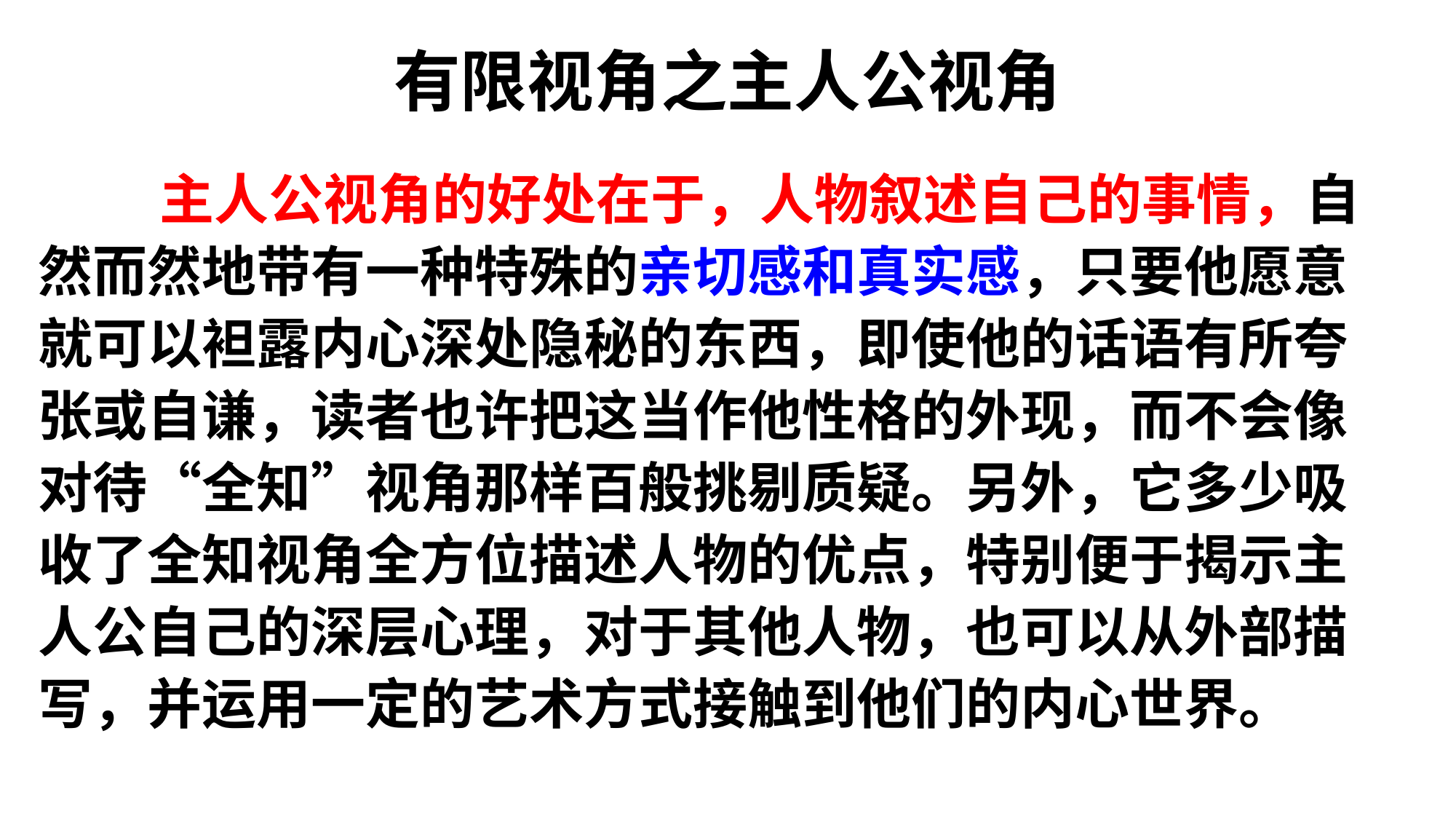

# 有限视角之主人公视角
           主人公视角的好处在于，人物叙述自己的事情，自然而然地带有一种特殊的亲切感和真实感，只要他愿意就可以袒露内心深处隐秘的东西，即使他的话语有所夸张或自谦，读者也许把这当作他性格的外现，而不会像对待“全知”视角那样百般挑剔质疑。另外，它多少吸收了全知视角全方位描述人物的优点，特别便于揭示主人公自己的深层心理，对于其他人物，也可以从外部描写，并运用一定的艺术方式接触到他们的内心世界。